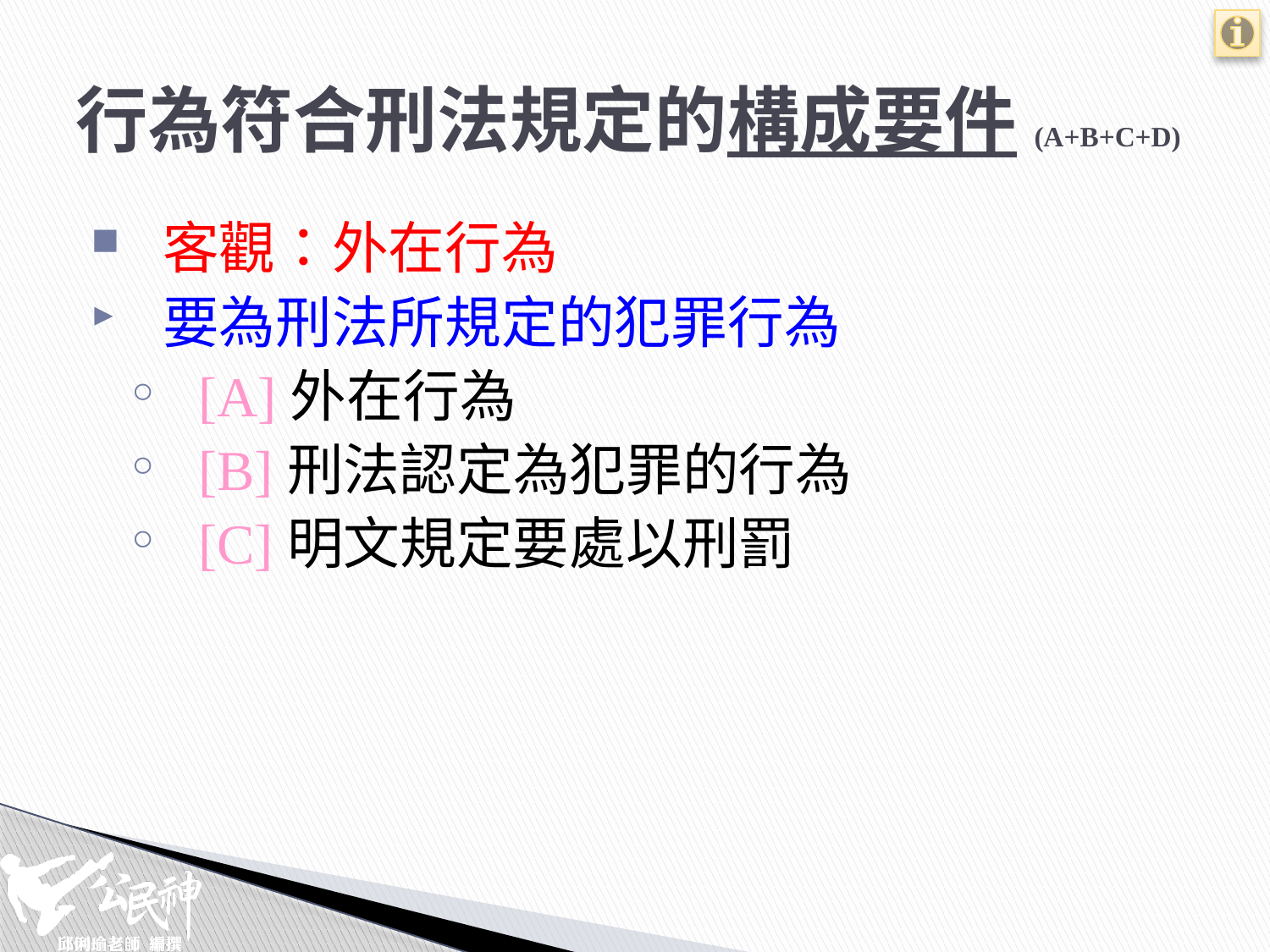

# 行為符合刑法規定的構成要件(A+B+C+D)
客觀：外在行為
要為刑法所規定的犯罪行為
[A]外在行為
[B]刑法認定為犯罪的行為
[C]明文規定要處以刑罰